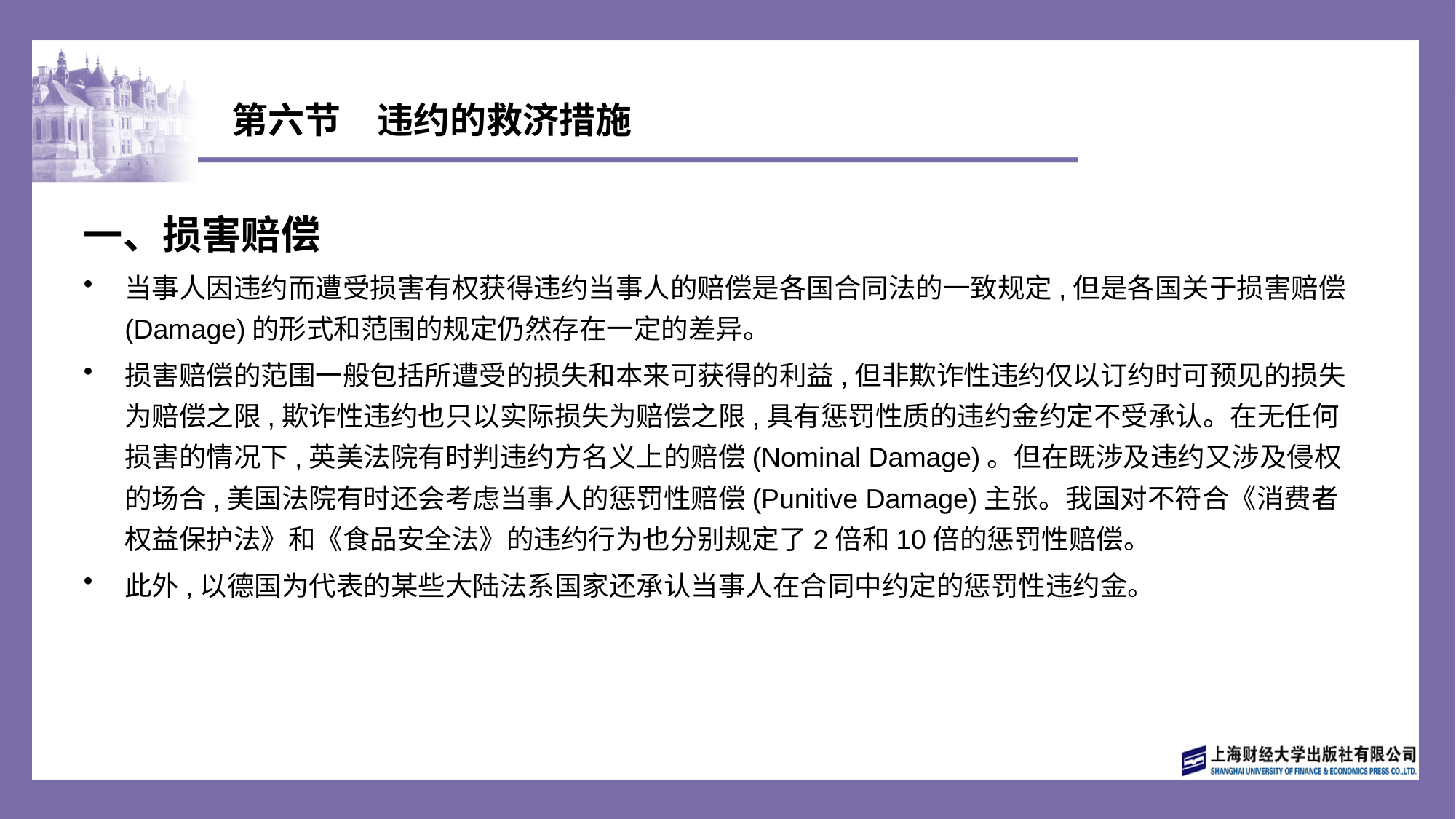

# 第六节　违约的救济措施
一、损害赔偿
当事人因违约而遭受损害有权获得违约当事人的赔偿是各国合同法的一致规定,但是各国关于损害赔偿(Damage)的形式和范围的规定仍然存在一定的差异。
损害赔偿的范围一般包括所遭受的损失和本来可获得的利益,但非欺诈性违约仅以订约时可预见的损失为赔偿之限,欺诈性违约也只以实际损失为赔偿之限,具有惩罚性质的违约金约定不受承认。在无任何损害的情况下,英美法院有时判违约方名义上的赔偿(Nominal Damage)。但在既涉及违约又涉及侵权的场合,美国法院有时还会考虑当事人的惩罚性赔偿(Punitive Damage)主张。我国对不符合《消费者权益保护法》和《食品安全法》的违约行为也分别规定了2倍和10倍的惩罚性赔偿。
此外,以德国为代表的某些大陆法系国家还承认当事人在合同中约定的惩罚性违约金。